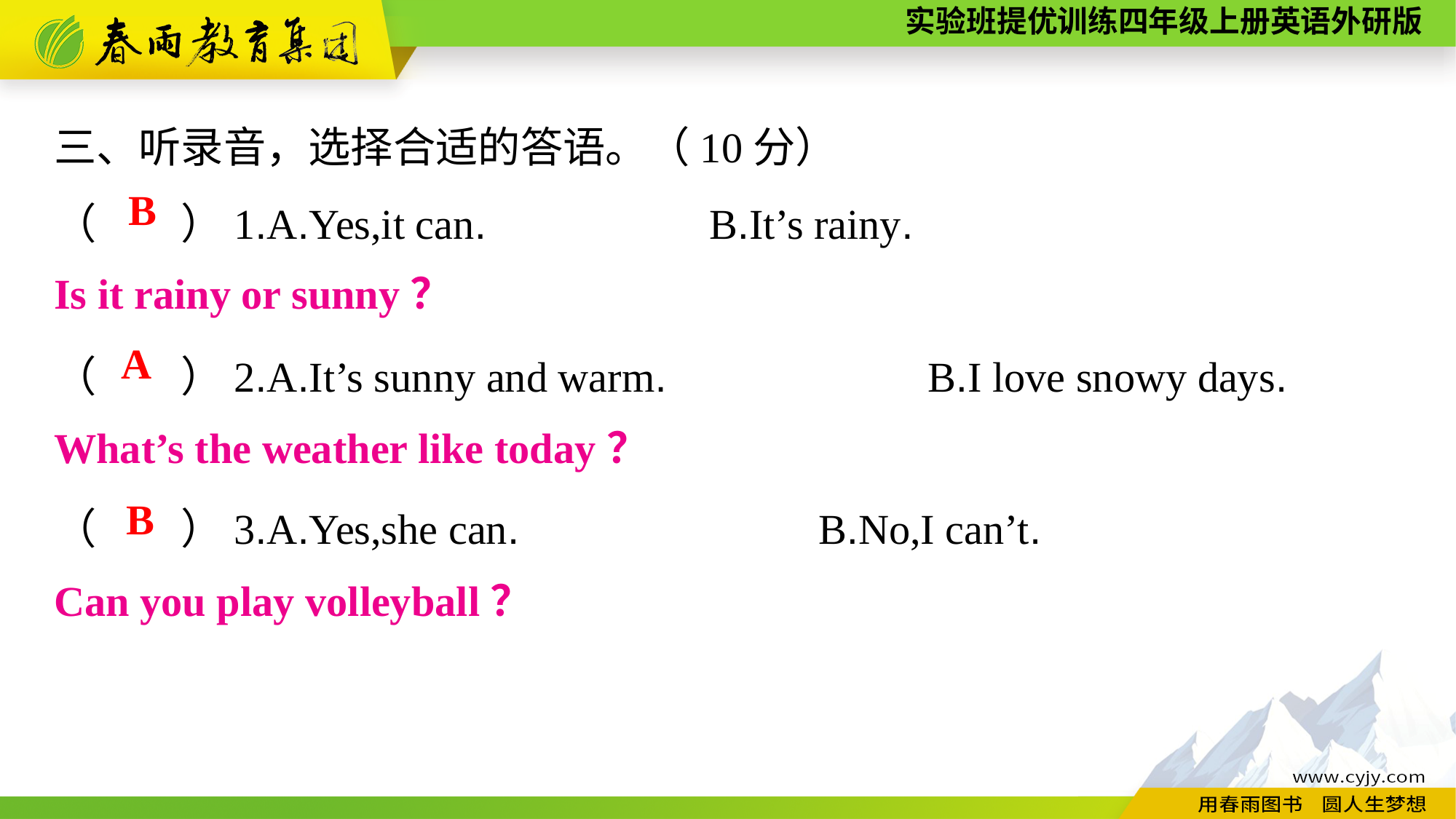

三、听录音，选择合适的答语。（10分）
（　　）1.A.Yes,it can.			B.It’s rainy.

（　　）2.A.It’s sunny and warm.			B.I love snowy days.

（　　）3.A.Yes,she can.			B.No,I can’t.
B
Is it rainy or sunny？
A
What’s the weather like today？
B
Can you play volleyball？